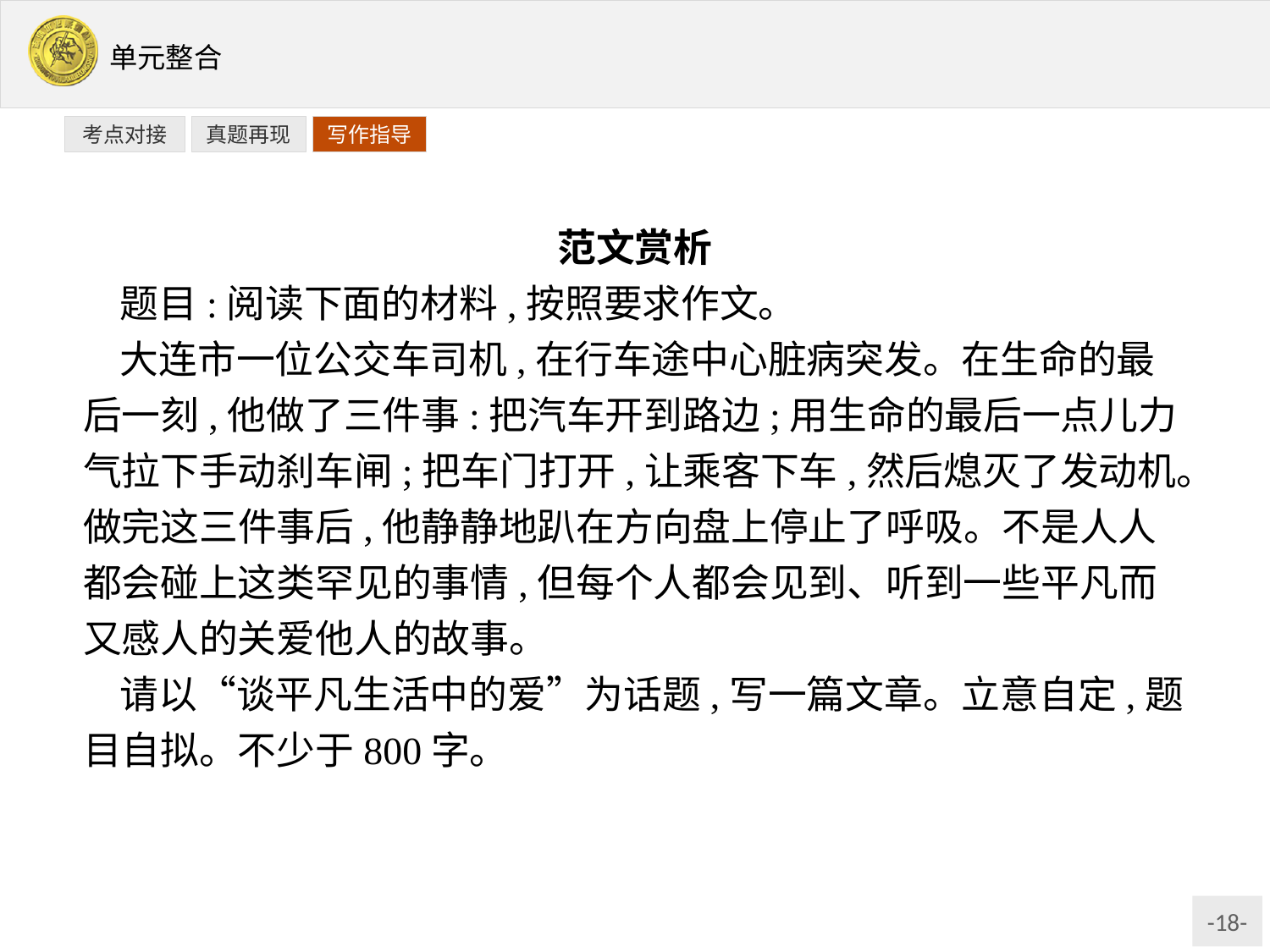

写作指导
考点对接
真题再现
范文赏析
题目:阅读下面的材料,按照要求作文。
大连市一位公交车司机,在行车途中心脏病突发。在生命的最后一刻,他做了三件事:把汽车开到路边;用生命的最后一点儿力气拉下手动刹车闸;把车门打开,让乘客下车,然后熄灭了发动机。做完这三件事后,他静静地趴在方向盘上停止了呼吸。不是人人都会碰上这类罕见的事情,但每个人都会见到、听到一些平凡而又感人的关爱他人的故事。
请以“谈平凡生活中的爱”为话题,写一篇文章。立意自定,题目自拟。不少于800字。